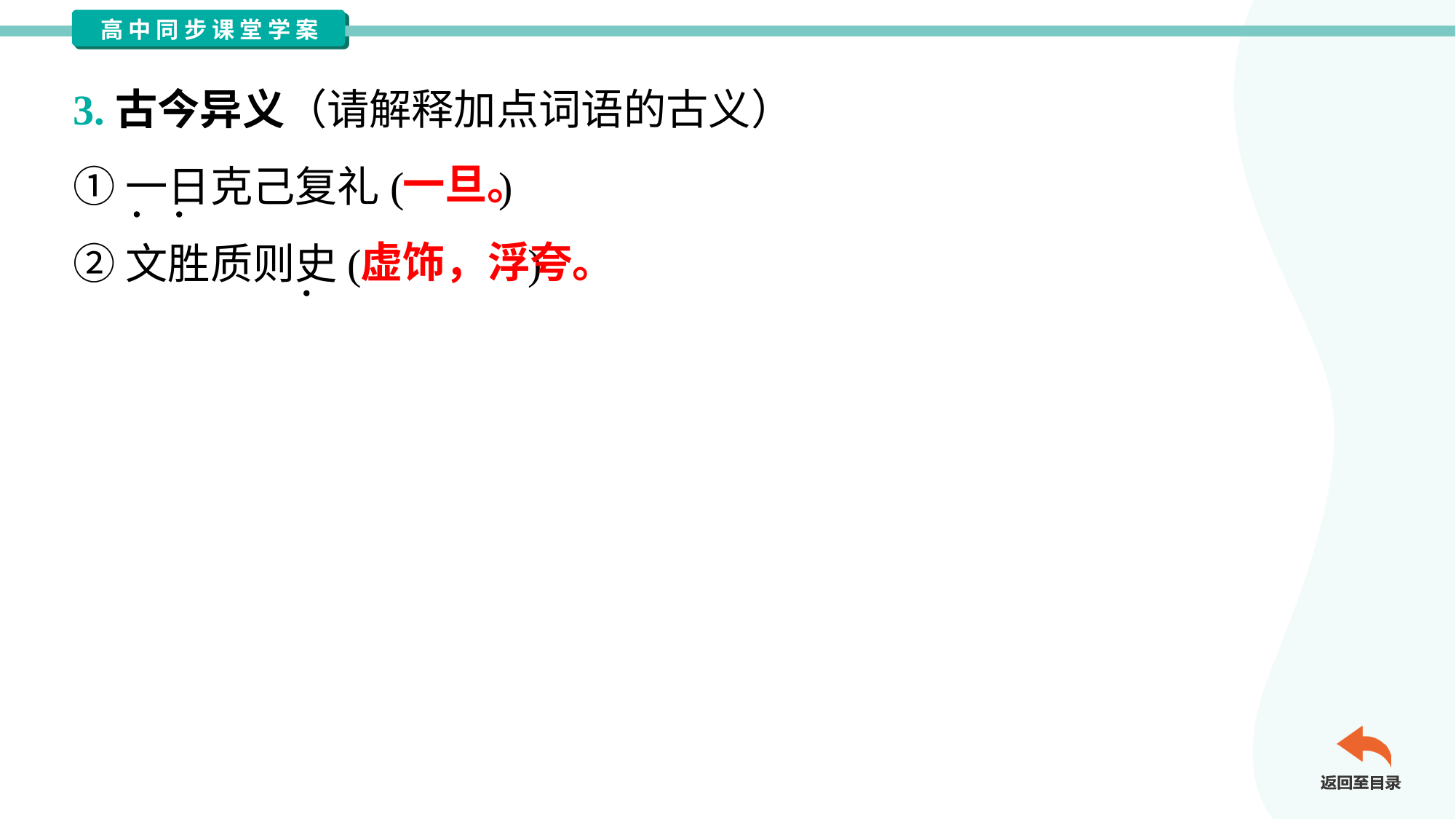

3.古今异义（请解释加点词语的古义）
①一日克己复礼(        )
②文胜质则史(              )
一旦。
虚饰，浮夸。